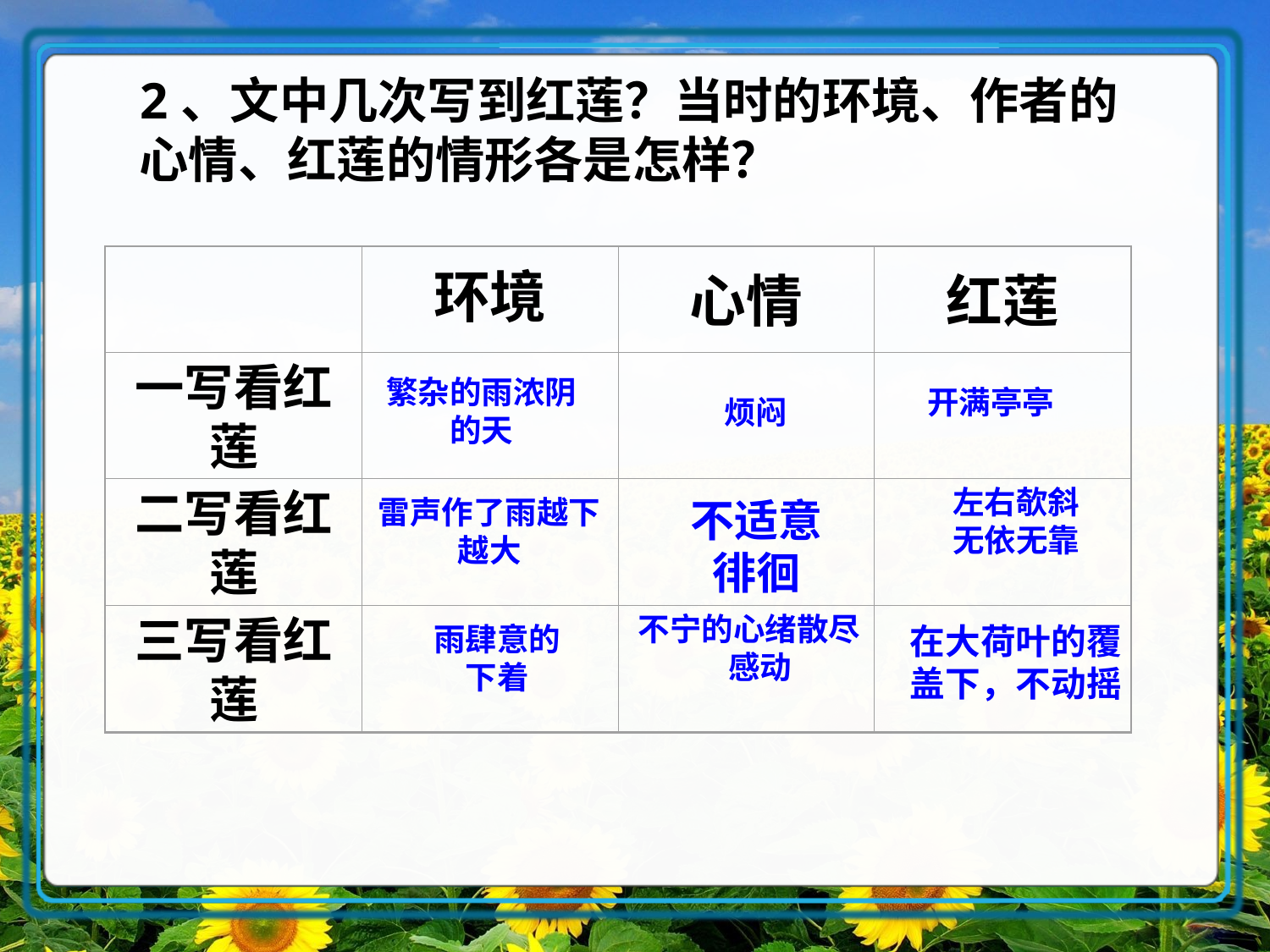

2、文中几次写到红莲？当时的环境、作者的心情、红莲的情形各是怎样？

环境

心情

红莲

一写看红莲

二写看红莲

三写看红莲

繁杂的雨浓阴的天
开满亭亭
烦闷
左右欹斜
无依无靠
雷声作了雨越下越大
不适意
徘徊
不宁的心绪散尽    感动
雨肆意的
下着
在大荷叶的覆盖下，不动摇